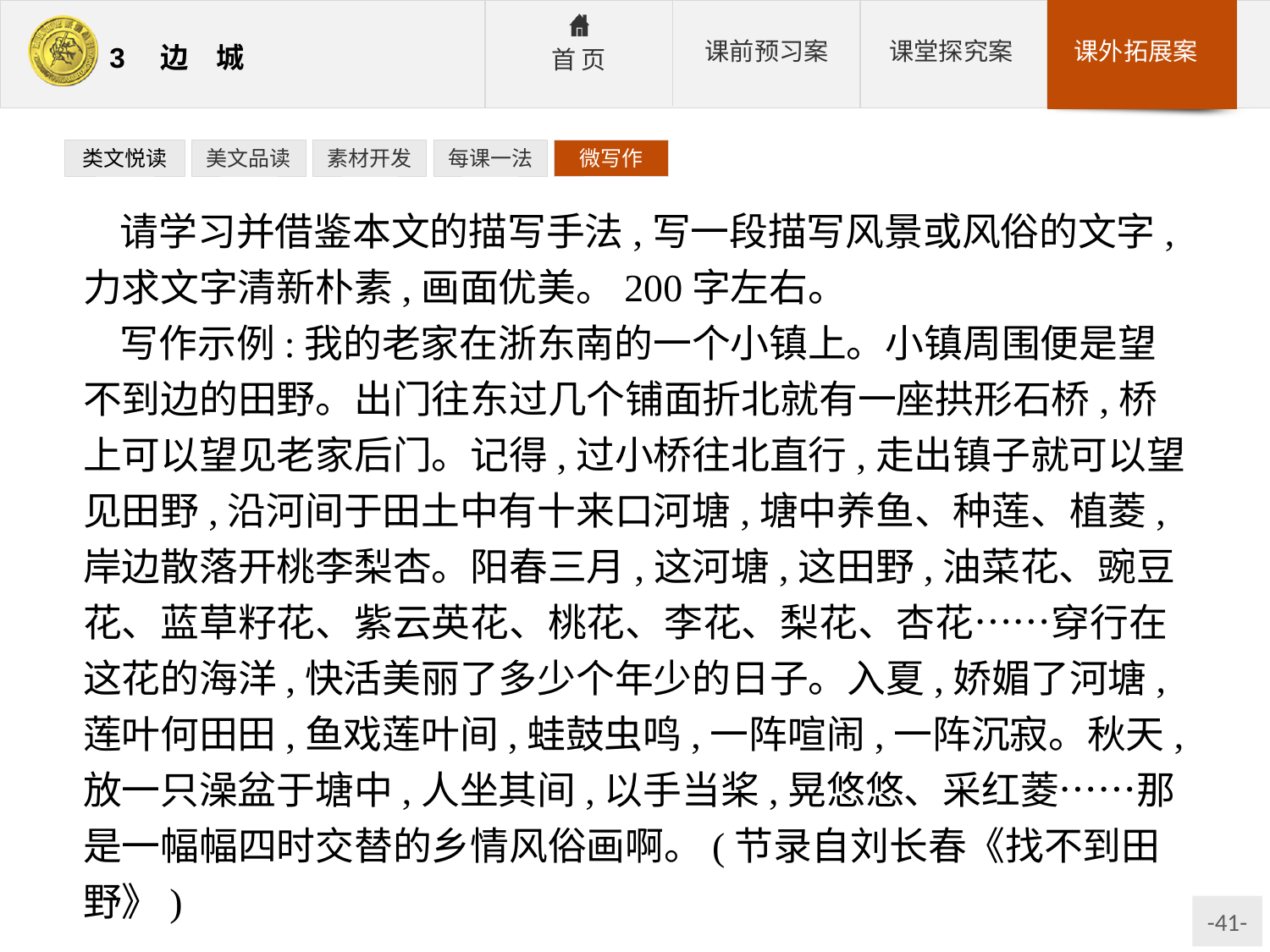

类文悦读
美文品读
素材开发
每课一法
微写作
请学习并借鉴本文的描写手法,写一段描写风景或风俗的文字,力求文字清新朴素,画面优美。200字左右。
写作示例:我的老家在浙东南的一个小镇上。小镇周围便是望不到边的田野。出门往东过几个铺面折北就有一座拱形石桥,桥上可以望见老家后门。记得,过小桥往北直行,走出镇子就可以望见田野,沿河间于田土中有十来口河塘,塘中养鱼、种莲、植菱,岸边散落开桃李梨杏。阳春三月,这河塘,这田野,油菜花、豌豆花、蓝草籽花、紫云英花、桃花、李花、梨花、杏花……穿行在这花的海洋,快活美丽了多少个年少的日子。入夏,娇媚了河塘,莲叶何田田,鱼戏莲叶间,蛙鼓虫鸣,一阵喧闹,一阵沉寂。秋天,放一只澡盆于塘中,人坐其间,以手当桨,晃悠悠、采红菱……那是一幅幅四时交替的乡情风俗画啊。(节录自刘长春《找不到田野》)